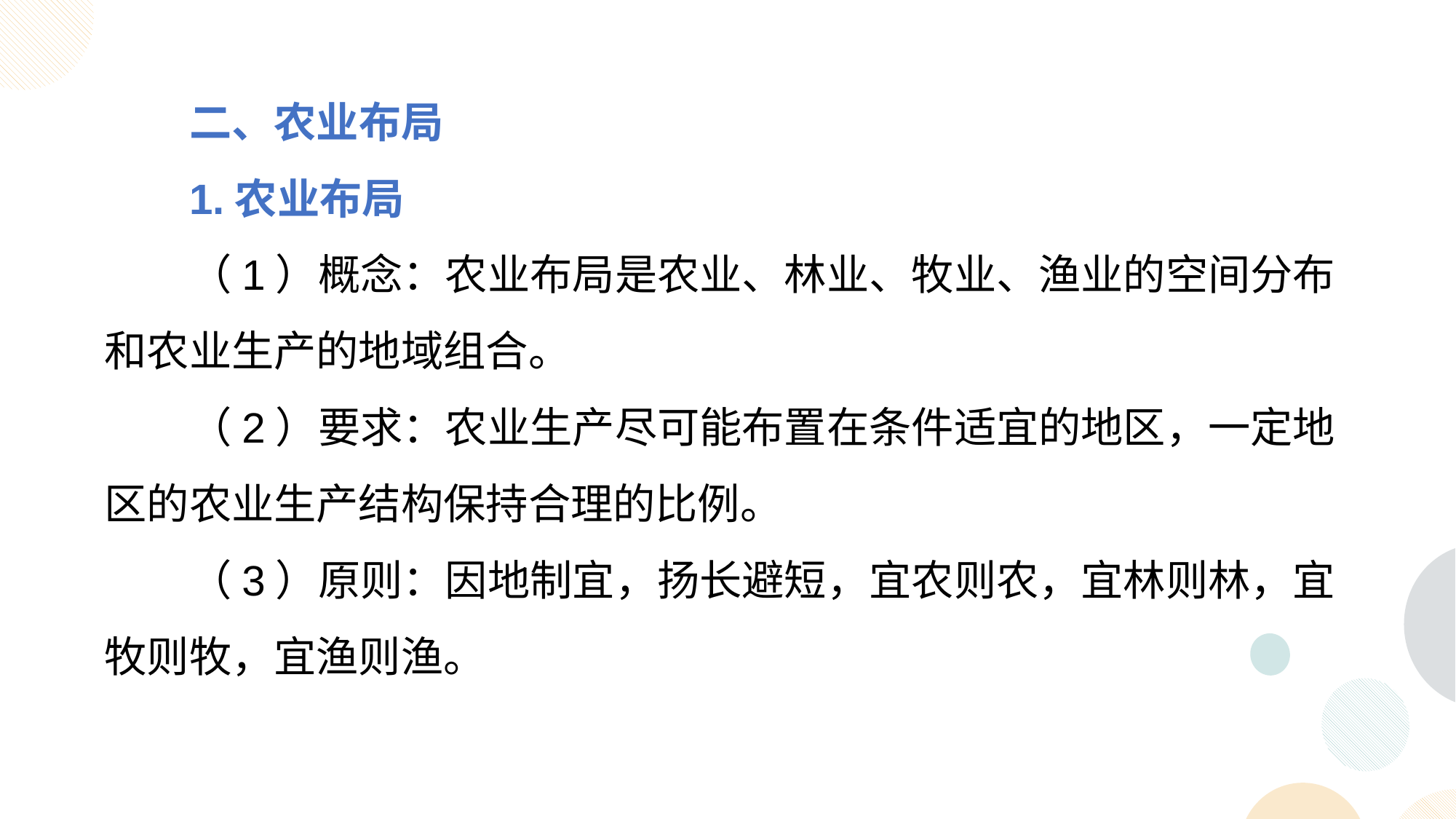

二、农业布局
1.农业布局
（1）概念：农业布局是农业、林业、牧业、渔业的空间分布和农业生产的地域组合。
（2）要求：农业生产尽可能布置在条件适宜的地区，一定地区的农业生产结构保持合理的比例。
（3）原则：因地制宜，扬长避短，宜农则农，宜林则林，宜牧则牧，宜渔则渔。